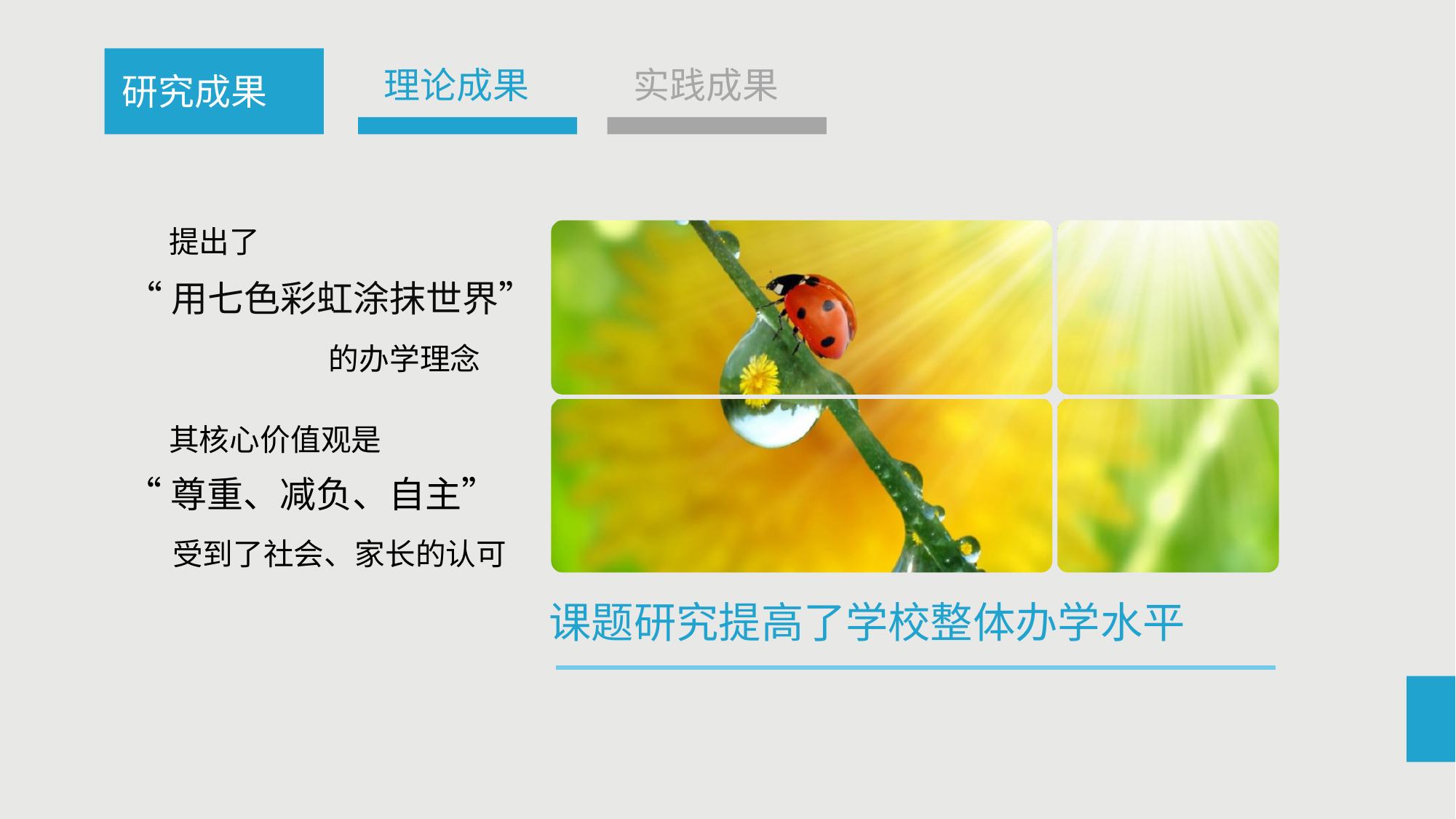

理论成果

实践成果
研究成果

提出了

“用七色彩虹涂抹世界”
的办学理念
其核心价值观是
“尊重、减负、自主”
受到了社会、家长的认可
课题研究提高了学校整体办学水平